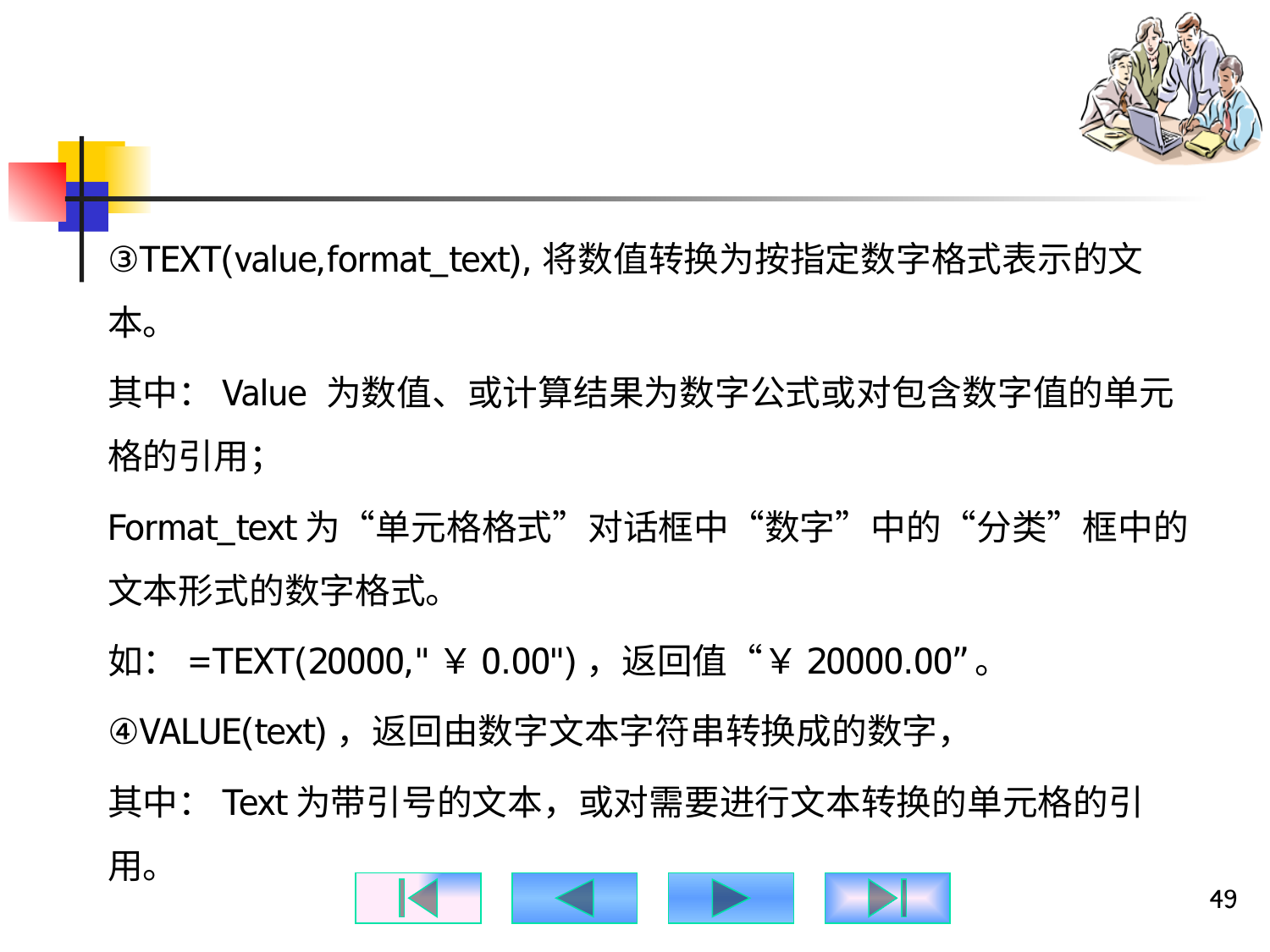

#
③TEXT(value,format_text),将数值转换为按指定数字格式表示的文本。
其中：Value 为数值、或计算结果为数字公式或对包含数字值的单元格的引用；
Format_text为“单元格格式”对话框中“数字”中的“分类”框中的文本形式的数字格式。
如：=TEXT(20000,"￥0.00")，返回值“￥20000.00”。
④VALUE(text)，返回由数字文本字符串转换成的数字，
其中：Text为带引号的文本，或对需要进行文本转换的单元格的引用。
49